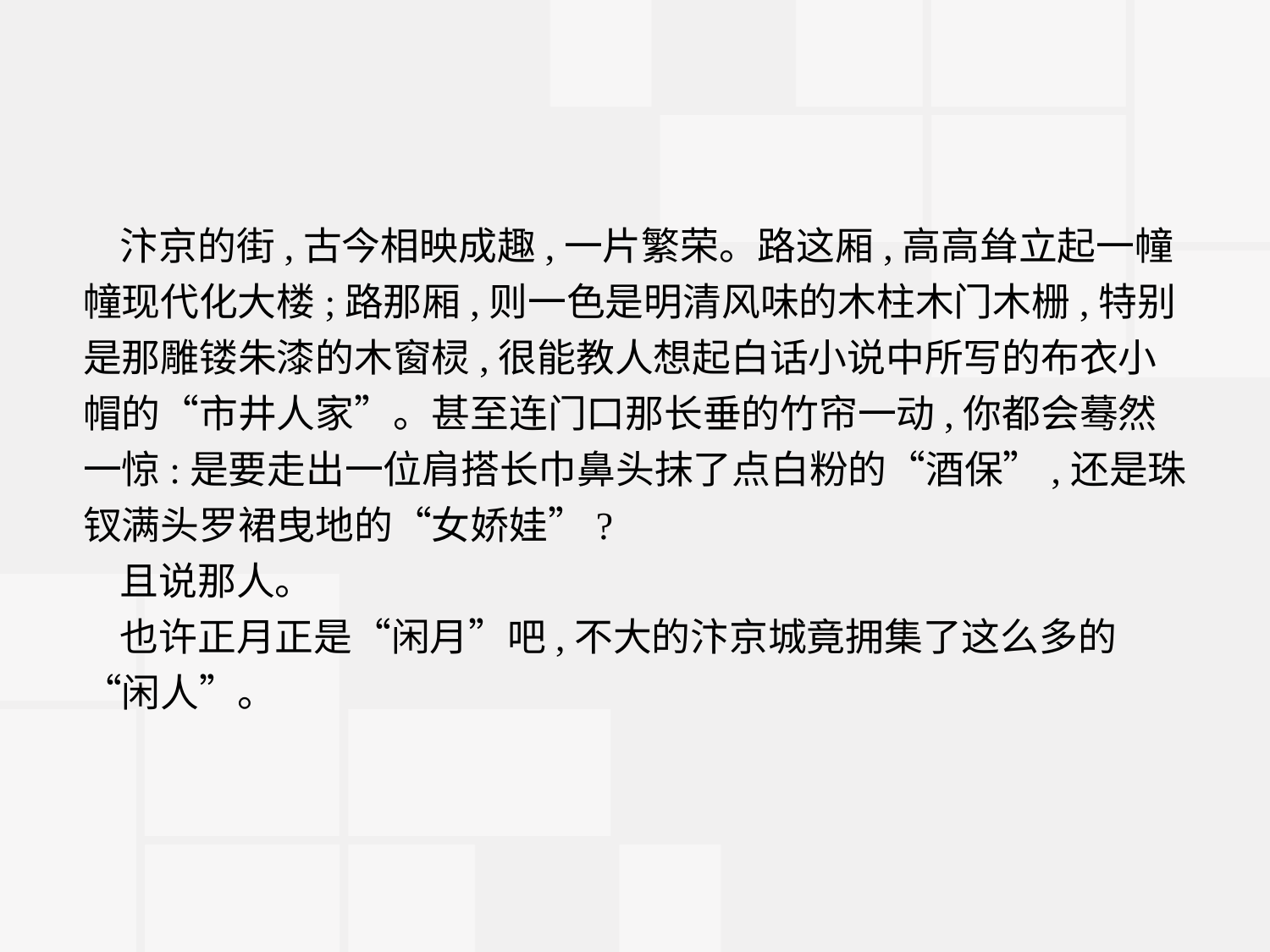

汴京的街,古今相映成趣,一片繁荣。路这厢,高高耸立起一幢幢现代化大楼;路那厢,则一色是明清风味的木柱木门木栅,特别是那雕镂朱漆的木窗棂,很能教人想起白话小说中所写的布衣小帽的“市井人家”。甚至连门口那长垂的竹帘一动,你都会蓦然一惊:是要走出一位肩搭长巾鼻头抹了点白粉的“酒保”,还是珠钗满头罗裙曳地的“女娇娃”?
且说那人。
也许正月正是“闲月”吧,不大的汴京城竟拥集了这么多的“闲人”。